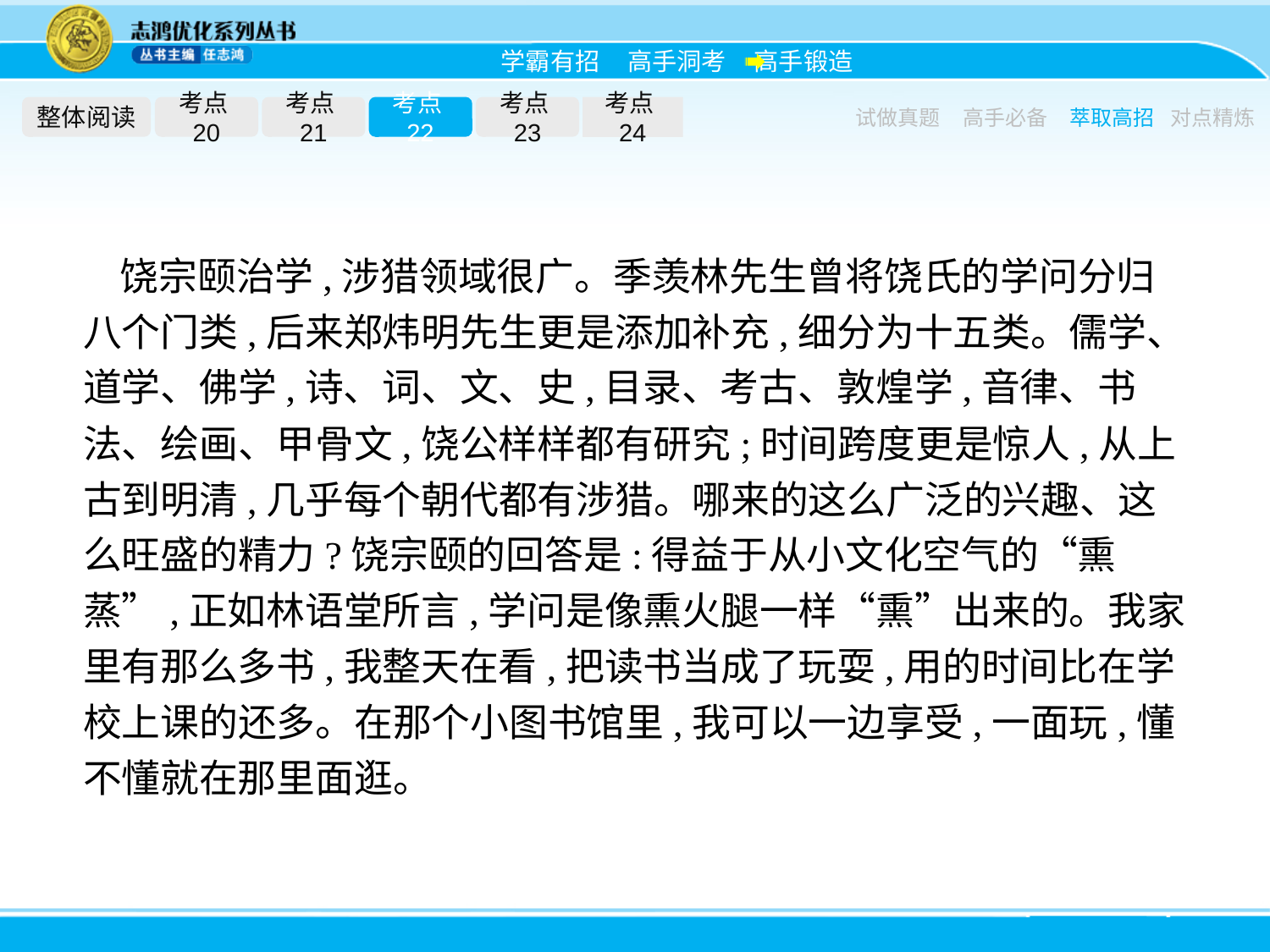

整体阅读
考点20
考点21
考点22
考点23
考点24
试做真题
高手必备
萃取高招
对点精炼
饶宗颐治学,涉猎领域很广。季羡林先生曾将饶氏的学问分归八个门类,后来郑炜明先生更是添加补充,细分为十五类。儒学、道学、佛学,诗、词、文、史,目录、考古、敦煌学,音律、书法、绘画、甲骨文,饶公样样都有研究;时间跨度更是惊人,从上古到明清,几乎每个朝代都有涉猎。哪来的这么广泛的兴趣、这么旺盛的精力?饶宗颐的回答是:得益于从小文化空气的“熏蒸”,正如林语堂所言,学问是像熏火腿一样“熏”出来的。我家里有那么多书,我整天在看,把读书当成了玩耍,用的时间比在学校上课的还多。在那个小图书馆里,我可以一边享受,一面玩,懂不懂就在那里面逛。